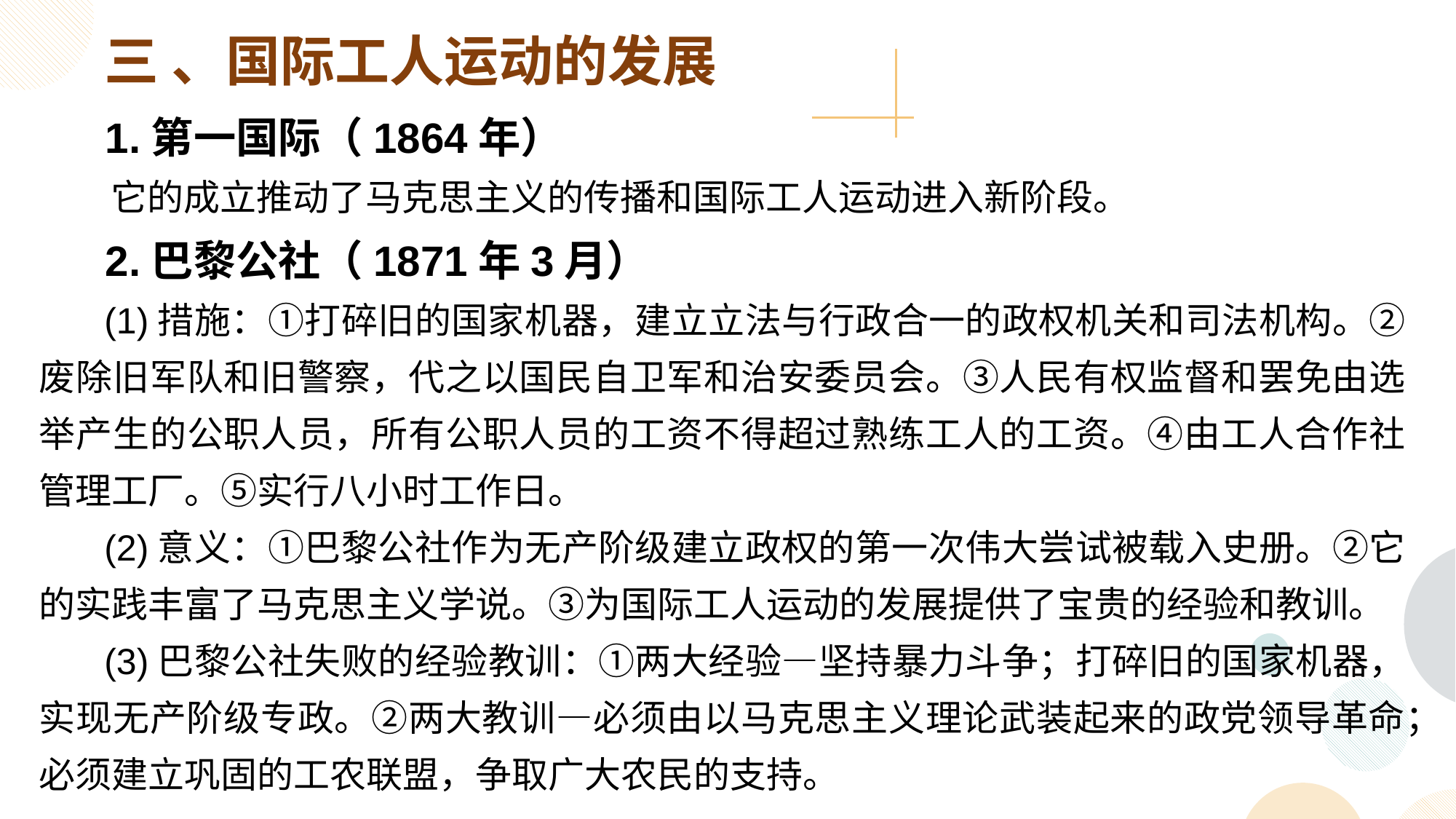

三 、国际工人运动的发展
 1.第一国际（1864年）
 它的成立推动了马克思主义的传播和国际工人运动进入新阶段。
 2.巴黎公社（1871年3月）
 (1)措施：①打碎旧的国家机器，建立立法与行政合一的政权机关和司法机构。②废除旧军队和旧警察，代之以国民自卫军和治安委员会。③人民有权监督和罢免由选举产生的公职人员，所有公职人员的工资不得超过熟练工人的工资。④由工人合作社管理工厂。⑤实行八小时工作日。
 (2)意义：①巴黎公社作为无产阶级建立政权的第一次伟大尝试被载入史册。②它的实践丰富了马克思主义学说。③为国际工人运动的发展提供了宝贵的经验和教训。
 (3)巴黎公社失败的经验教训：①两大经验—坚持暴力斗争；打碎旧的国家机器，实现无产阶级专政。②两大教训—必须由以马克思主义理论武装起来的政党领导革命；必须建立巩固的工农联盟，争取广大农民的支持。